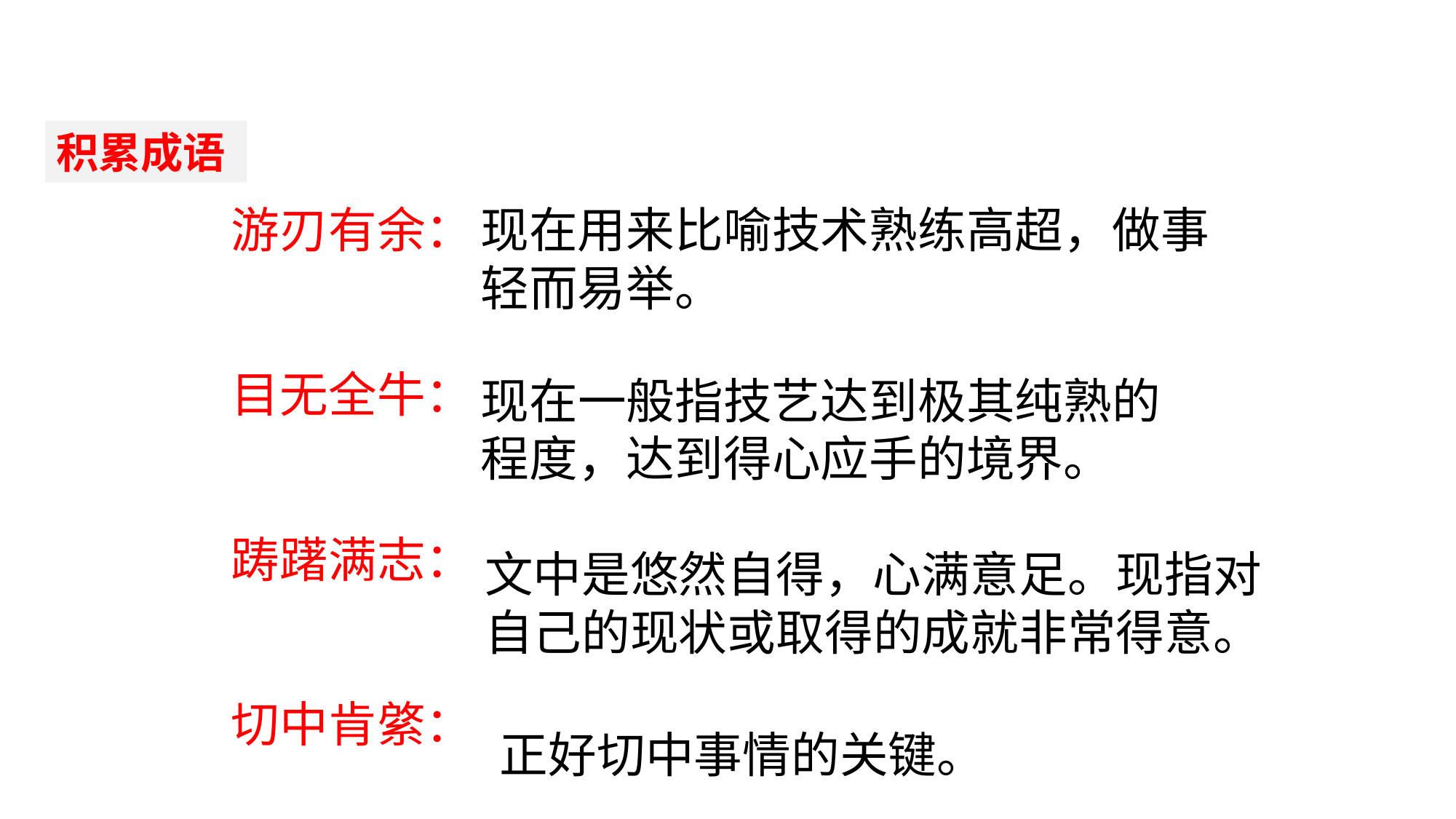

积累成语

游刃有余：

目无全牛：

踌躇满志：

切中肯綮：
现在用来比喻技术熟练高超，做事轻而易举。
现在一般指技艺达到极其纯熟的程度，达到得心应手的境界。
文中是悠然自得，心满意足。现指对自己的现状或取得的成就非常得意。
正好切中事情的关键。